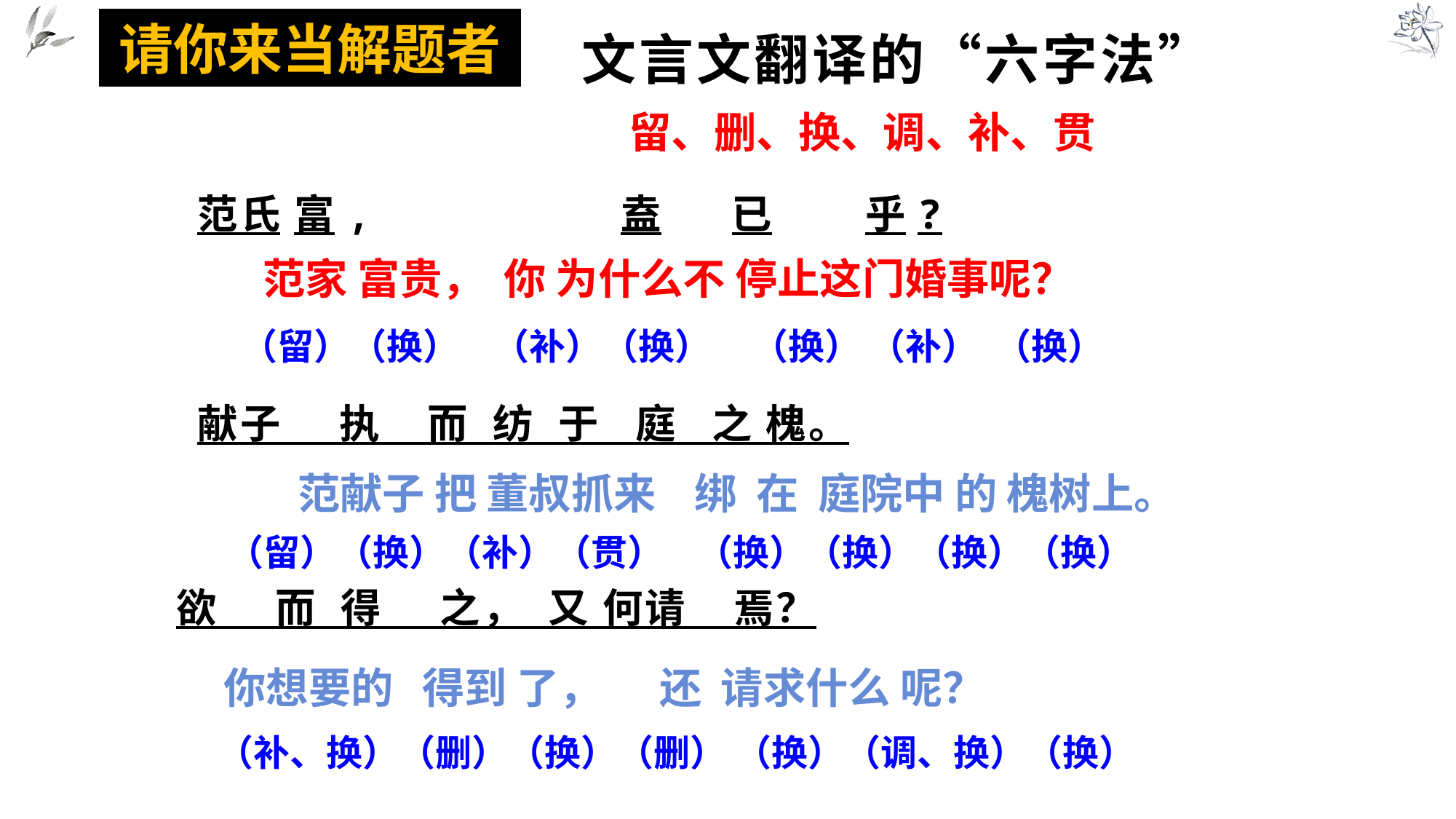

# 文言文翻译的“六字法”
请你来当解题者
留、删、换、调、补、贯
  范氏 富,         盍      已        乎?

  献子     执    而  纺  于   庭   之 槐。

欲     而  得     之，  又 何请    焉？
范家 富贵，  你 为什么不 停止这门婚事呢？
   （留）（换）    （补）（换）     （换） （补）  （换）
  范献子 把 董叔抓来    绑  在  庭院中 的 槐树上。
   （留）（换）（补）（贯）    （换）（换）（换）（换）
  你想要的   得到 了，      还  请求什么 呢？
（补、换）（删）（换）（删） （换）（调、换）（换）